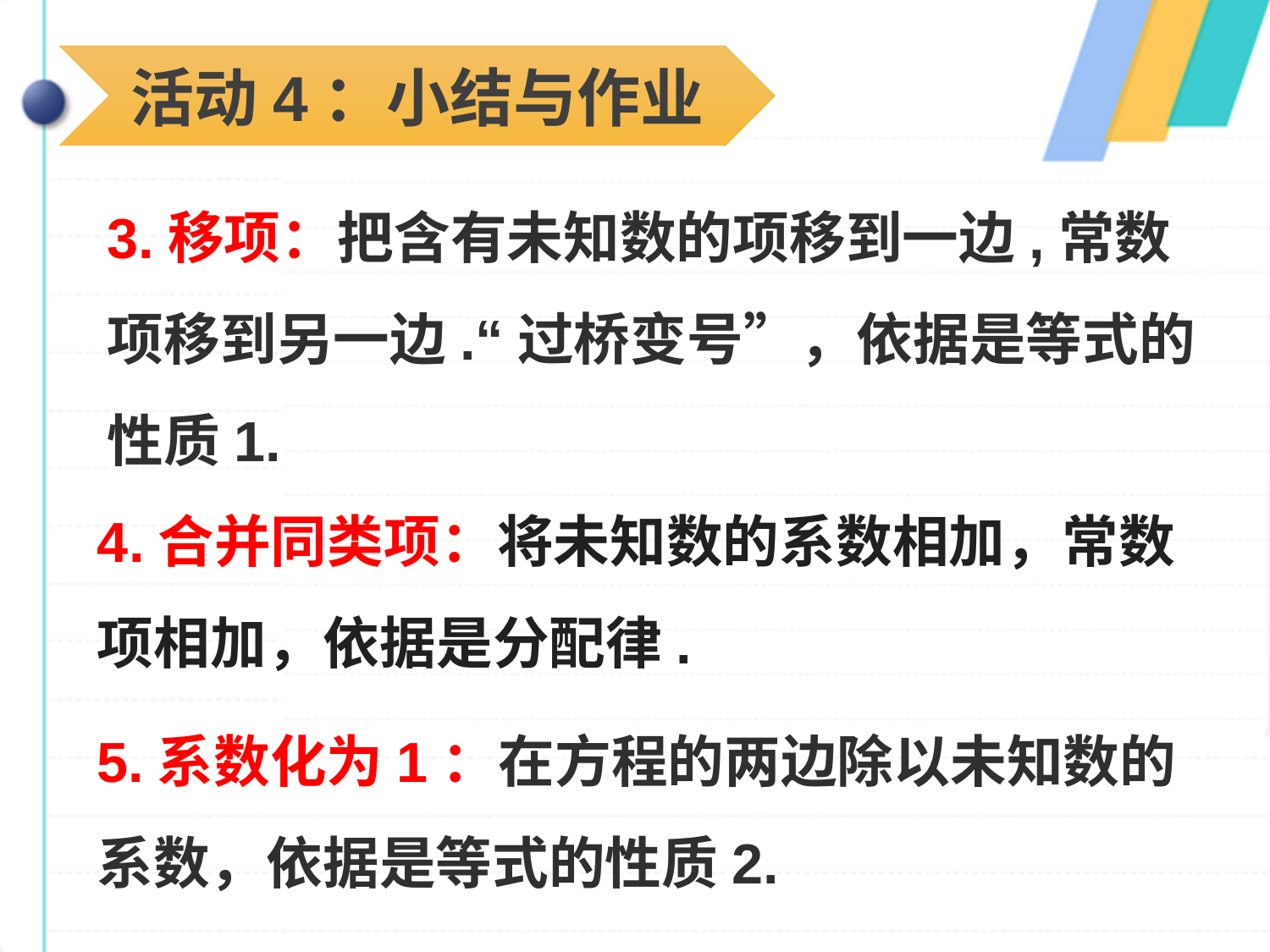

活动4：小结与作业
3.移项：把含有未知数的项移到一边,常数项移到另一边.“过桥变号”，依据是等式的性质1.
4.合并同类项：将未知数的系数相加，常数项相加，依据是分配律.
5.系数化为1：在方程的两边除以未知数的系数，依据是等式的性质2.